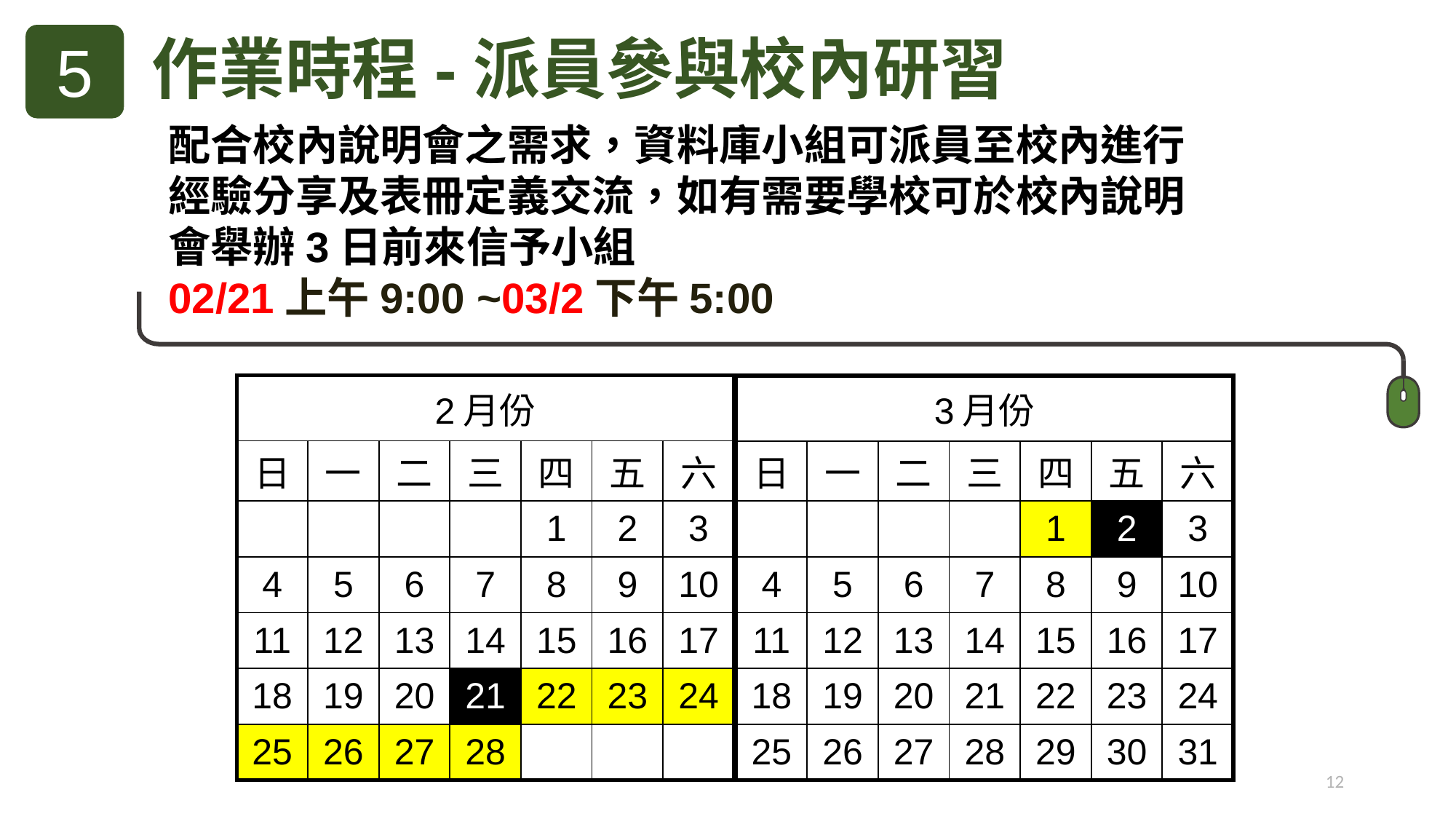

5

作業時程-派員參與校內研習
配合校內說明會之需求，資料庫小組可派員至校內進行
經驗分享及表冊定義交流，如有需要學校可於校內說明
會舉辦3日前來信予小組
02/21上午9:00 ~03/2下午5:00

| 2月份 |  |  |  |  |  |  |
| --- | --- | --- | --- | --- | --- | --- |
| 日 | 一 | 二 | 三 | 四 | 五 | 六 |
|  |  |  |  | 1 | 2 | 3 |
| 4 | 5 | 6 | 7 | 8 | 9 | 10 |
| 11 | 12 | 13 | 14 | 15 | 16 | 17 |
| 18 | 19 | 20 | 21 | 22 | 23 | 24 |
| 25 | 26 | 27 | 28 |  |  |  |
| 3月份 |  |  |  |  |  |  |
| --- | --- | --- | --- | --- | --- | --- |
| 日 | 一 | 二 | 三 | 四 | 五 | 六 |
|  |  |  |  | 1 | 2 | 3 |
| 4 | 5 | 6 | 7 | 8 | 9 | 10 |
| 11 | 12 | 13 | 14 | 15 | 16 | 17 |
| 18 | 19 | 20 | 21 | 22 | 23 | 24 |
| 25 | 26 | 27 | 28 | 29 | 30 | 31 |

12